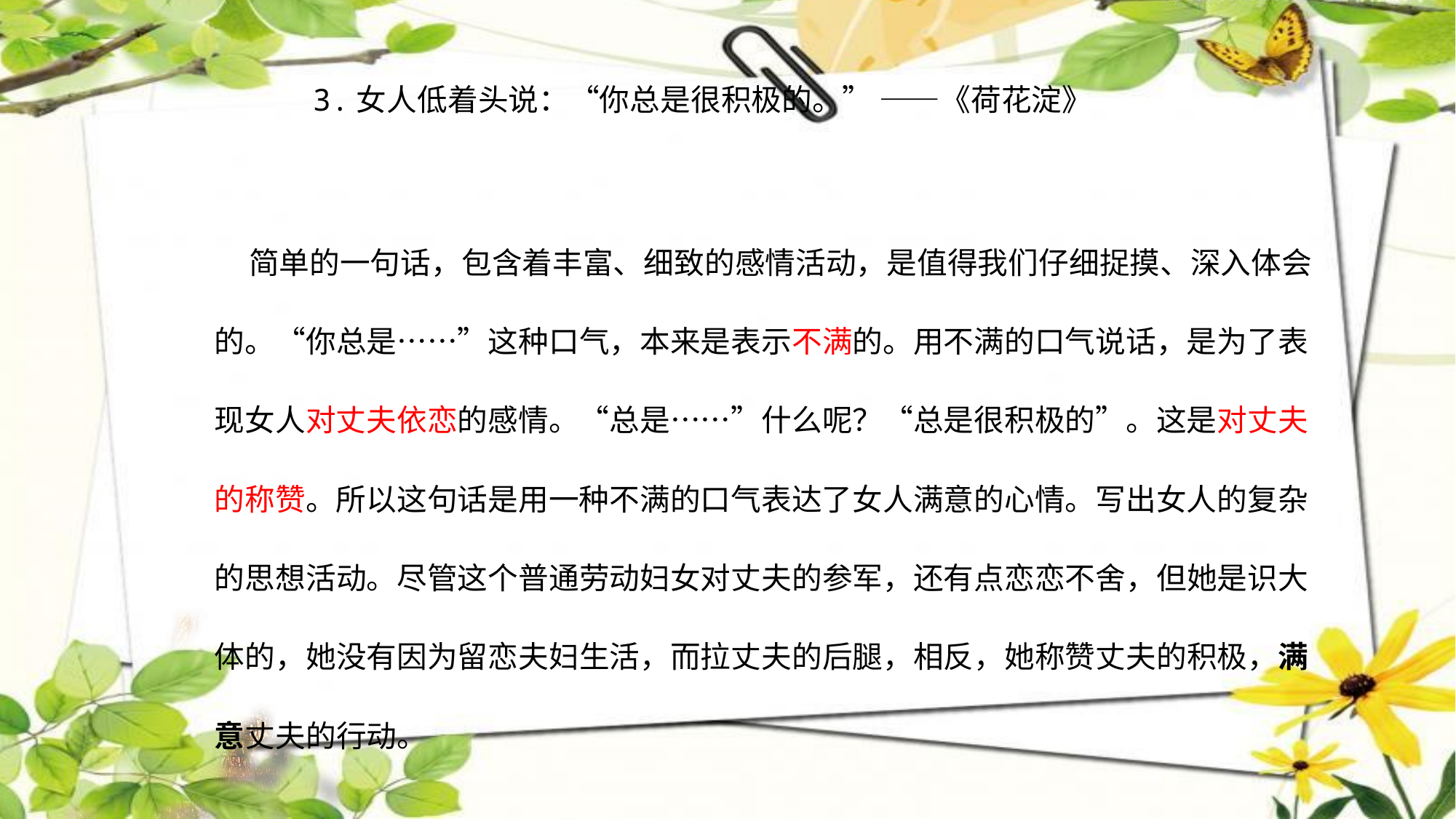

3.女人低着头说：“你总是很积极的。” ——《荷花淀》

    简单的一句话，包含着丰富、细致的感情活动，是值得我们仔细捉摸、深入体会的。“你总是……”这种口气，本来是表示不满的。用不满的口气说话，是为了表现女人对丈夫依恋的感情。“总是……”什么呢？“总是很积极的”。这是对丈夫的称赞。所以这句话是用一种不满的口气表达了女人满意的心情。写出女人的复杂的思想活动。尽管这个普通劳动妇女对丈夫的参军，还有点恋恋不舍，但她是识大体的，她没有因为留恋夫妇生活，而拉丈夫的后腿，相反，她称赞丈夫的积极，满意丈夫的行动。